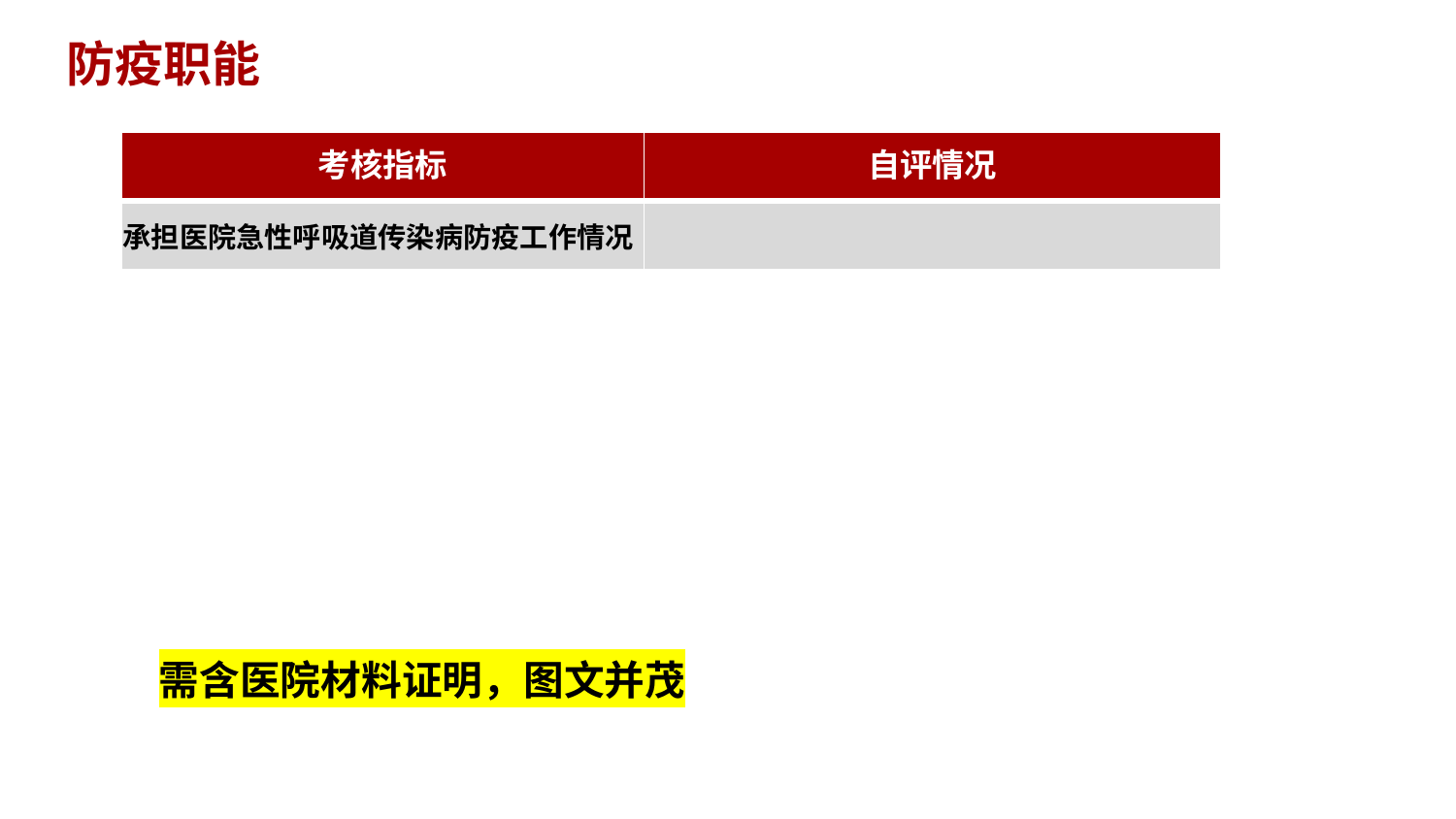

# 防疫职能
| 考核指标 | 自评情况 |
| --- | --- |
| 承担医院急性呼吸道传染病防疫工作情况 |  |
需含医院材料证明，图文并茂